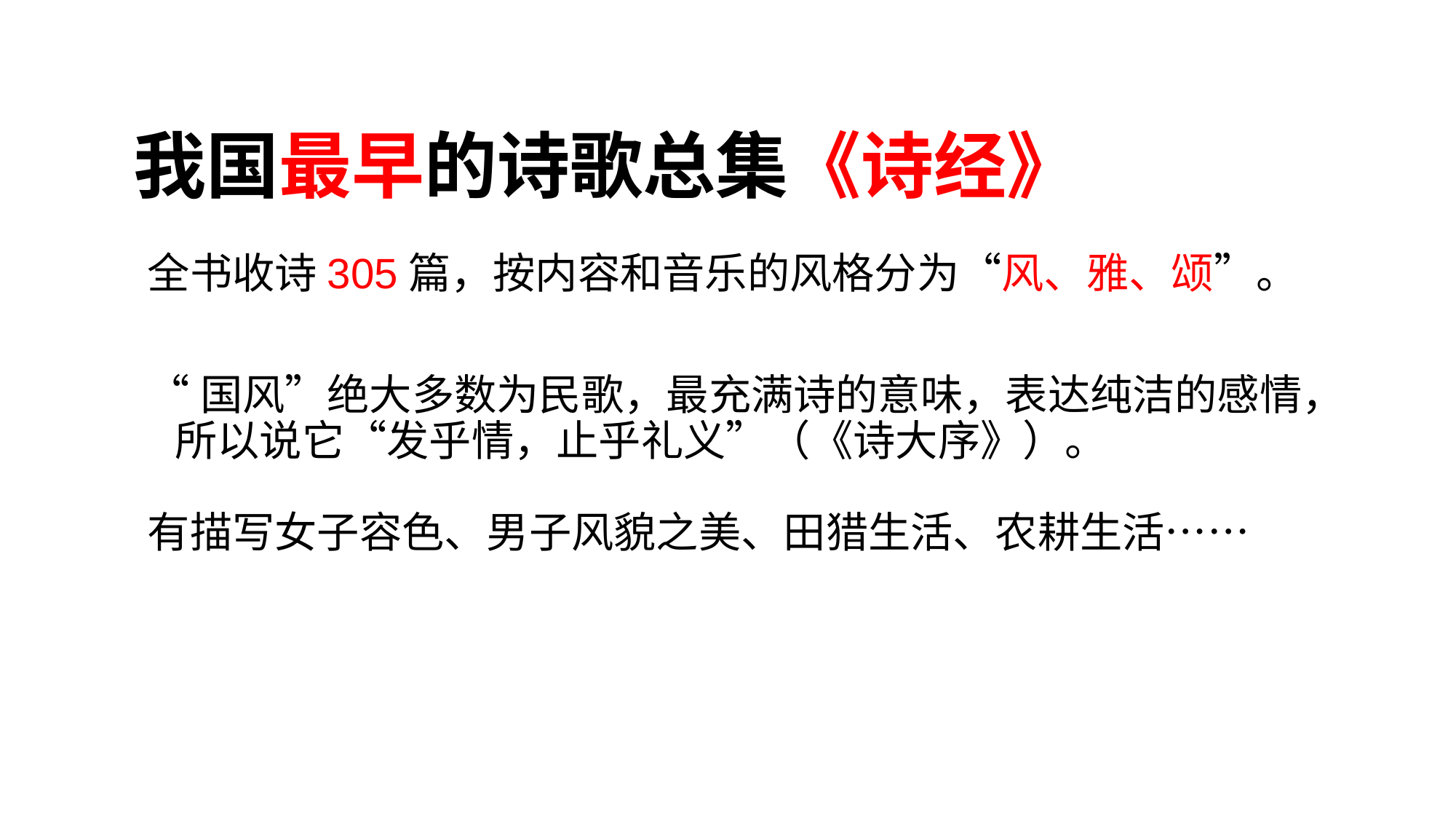

#
我国最早的诗歌总集《诗经》
全书收诗305篇，按内容和音乐的风格分为“风、雅、颂”。

“国风”绝大多数为民歌，最充满诗的意味，表达纯洁的感情，所以说它“发乎情，止乎礼义”（《诗大序》）。

有描写女子容色、男子风貌之美、田猎生活、农耕生活……